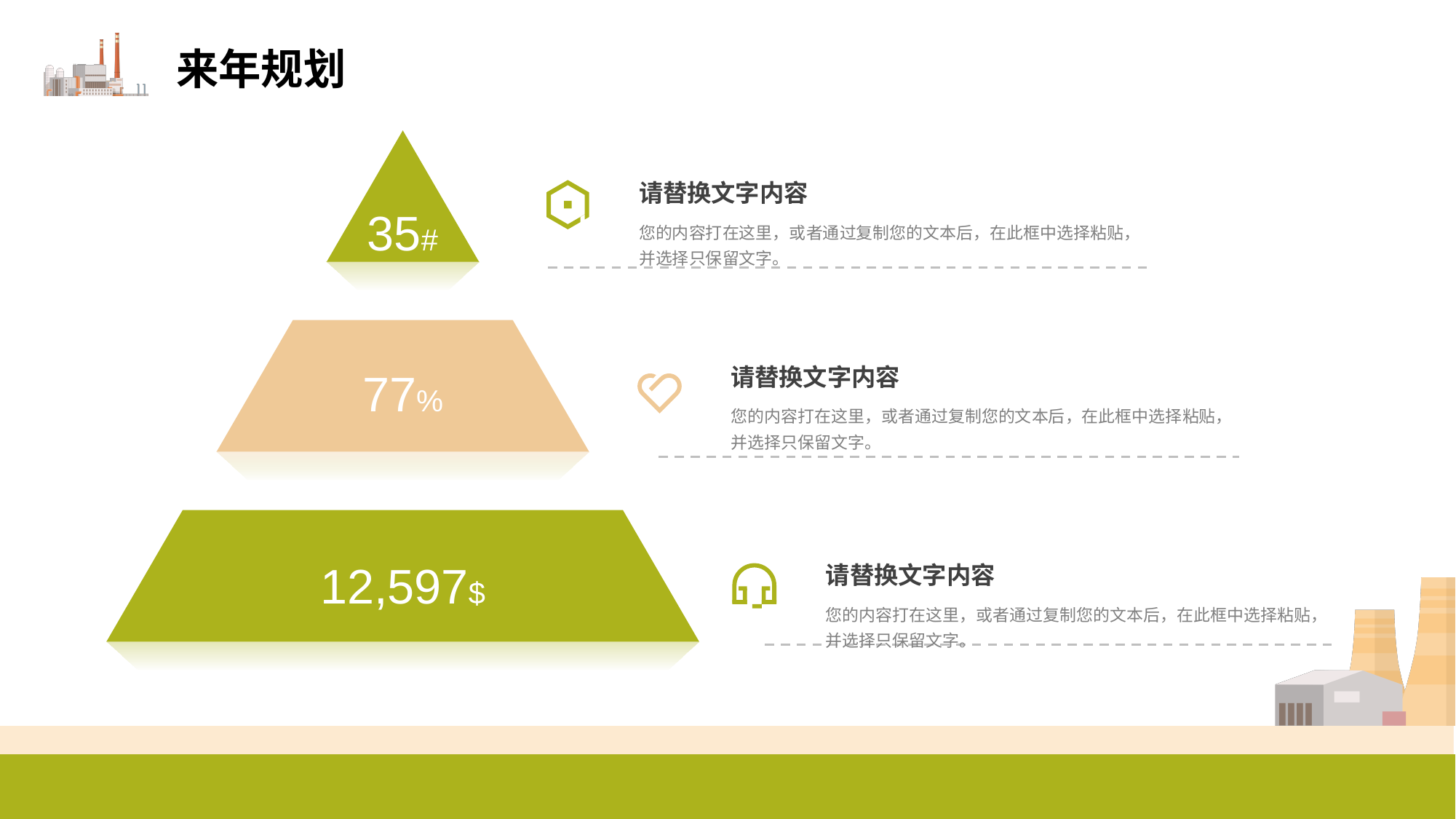

来年规划

请替换文字内容
35#

您的内容打在这里，或者通过复制您的文本后，在此框中选择粘贴，并选择只保留文字。

77%
请替换文字内容

您的内容打在这里，或者通过复制您的文本后，在此框中选择粘贴，并选择只保留文字。

12,597$
请替换文字内容

您的内容打在这里，或者通过复制您的文本后，在此框中选择粘贴，并选择只保留文字。